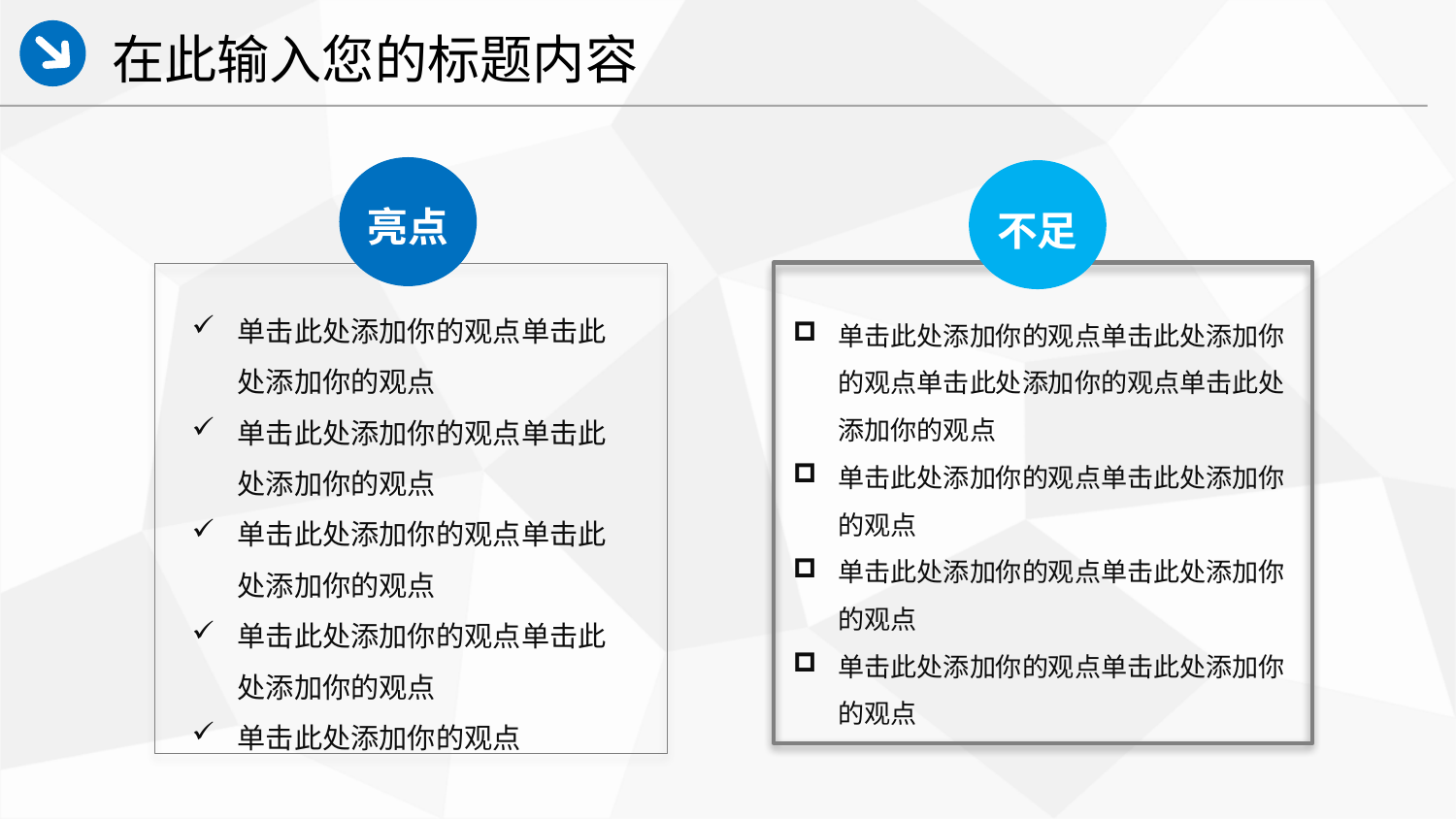

在此输入您的标题内容
亮点
不足

单击此处添加你的观点单击此处添加你的观点
单击此处添加你的观点单击此处添加你的观点
单击此处添加你的观点单击此处添加你的观点
单击此处添加你的观点单击此处添加你的观点
单击此处添加你的观点
单击此处添加你的观点单击此处添加你的观点单击此处添加你的观点单击此处添加你的观点
单击此处添加你的观点单击此处添加你的观点
单击此处添加你的观点单击此处添加你的观点
单击此处添加你的观点单击此处添加你的观点